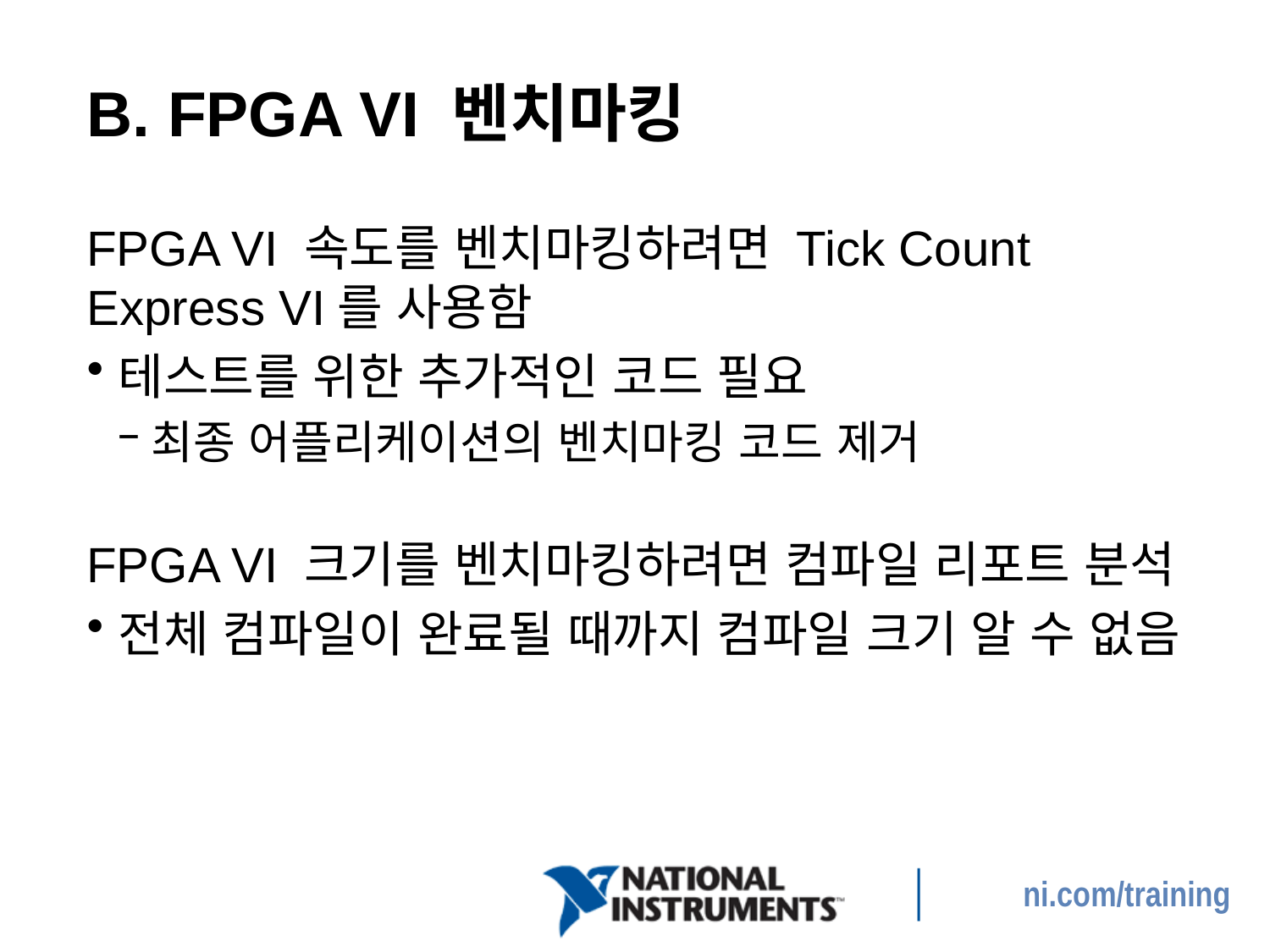

# B. FPGA VI 벤치마킹
FPGA VI 속도를 벤치마킹하려면 Tick Count Express VI를 사용함
테스트를 위한 추가적인 코드 필요
최종 어플리케이션의 벤치마킹 코드 제거
FPGA VI 크기를 벤치마킹하려면 컴파일 리포트 분석
전체 컴파일이 완료될 때까지 컴파일 크기 알 수 없음